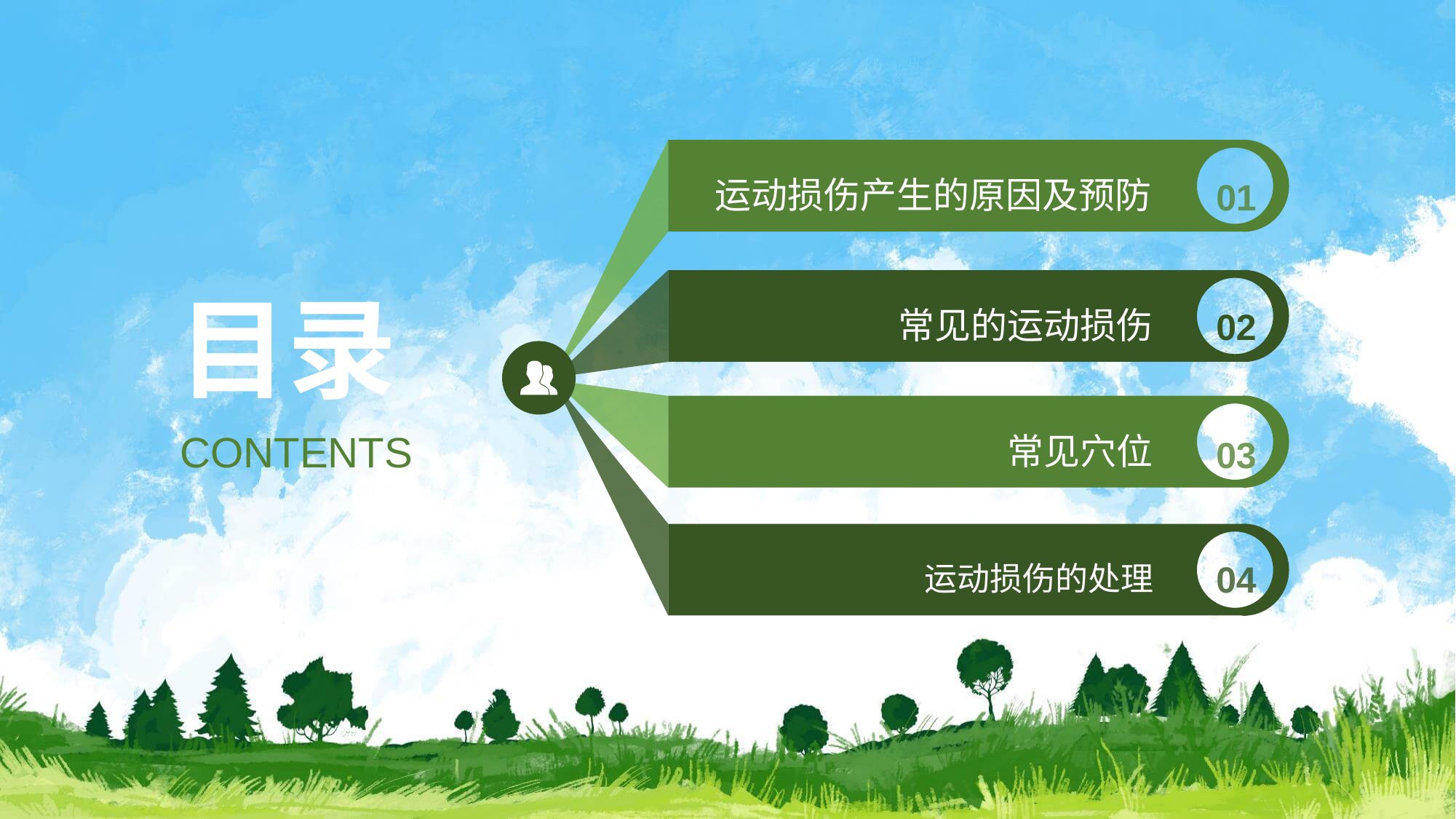

运动损伤产生的原因及预防
01

常见的运动损伤
02
# 目录

CONTENTS
常见穴位
03

运动损伤的处理
04